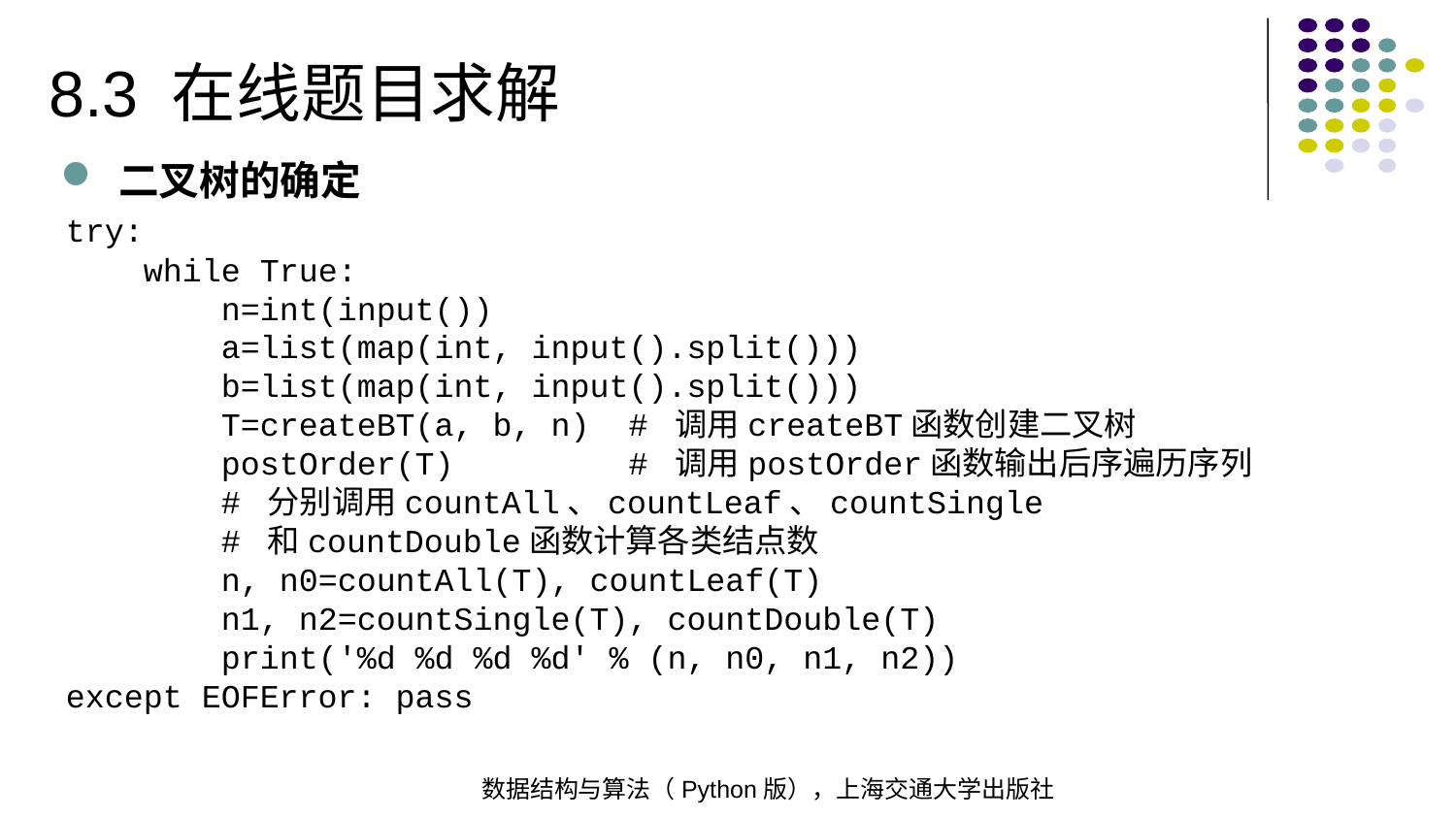

8.3 在线题目求解
二叉树的确定
try:
    while True:
        n=int(input())
        a=list(map(int, input().split()))
        b=list(map(int, input().split()))
        T=createBT(a, b, n)  # 调用createBT函数创建二叉树
        postOrder(T)         # 调用postOrder函数输出后序遍历序列
        # 分别调用countAll、countLeaf、countSingle
        # 和countDouble函数计算各类结点数
        n, n0=countAll(T), countLeaf(T)
        n1, n2=countSingle(T), countDouble(T)
        print('%d %d %d %d' % (n, n0, n1, n2))
except EOFError: pass